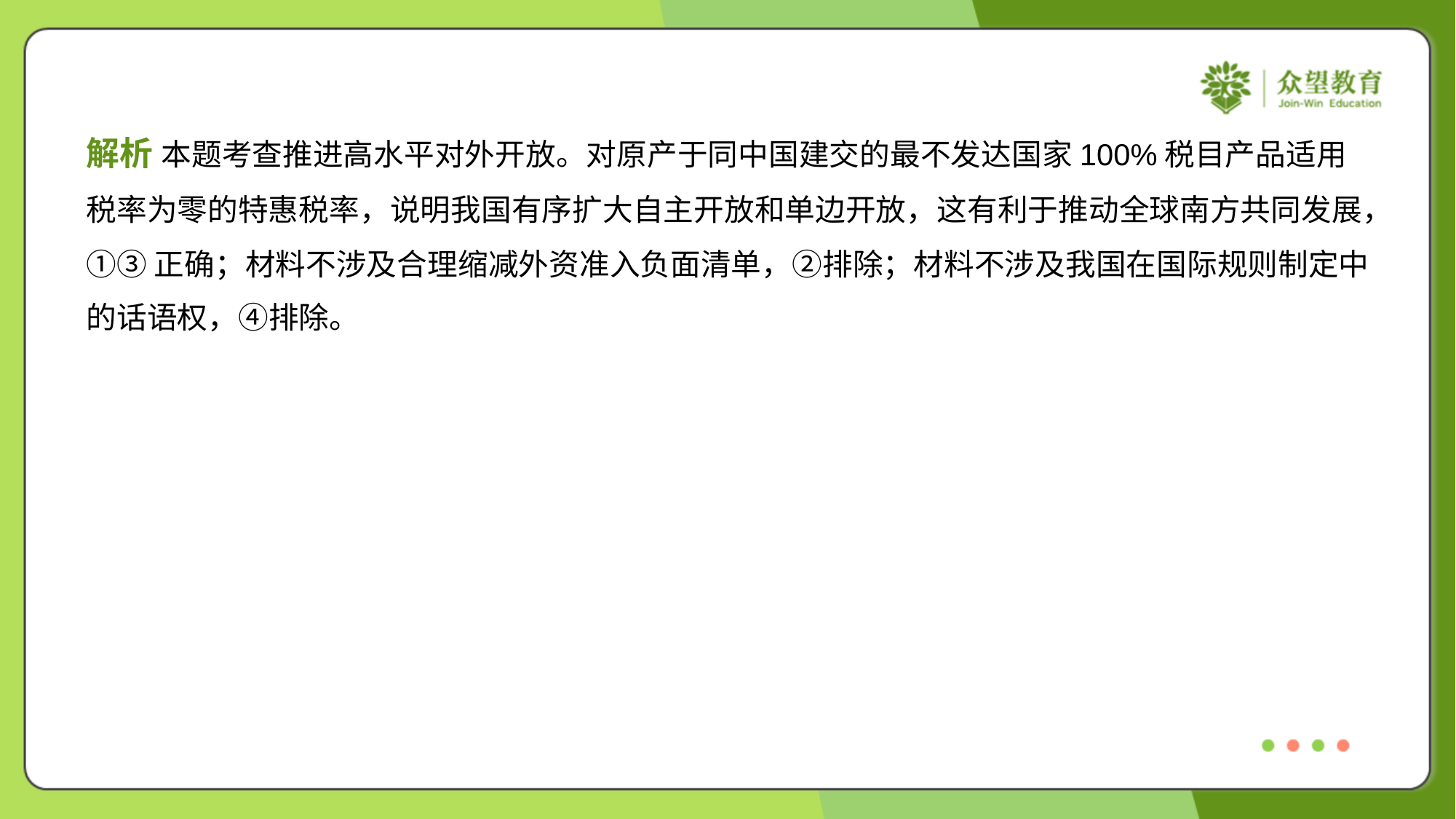

解析 本题考查推进高水平对外开放。对原产于同中国建交的最不发达国家100%税目产品适用
税率为零的特惠税率，说明我国有序扩大自主开放和单边开放，这有利于推动全球南方共同发展，
①③正确；材料不涉及合理缩减外资准入负面清单，②排除；材料不涉及我国在国际规则制定中
的话语权，④排除。